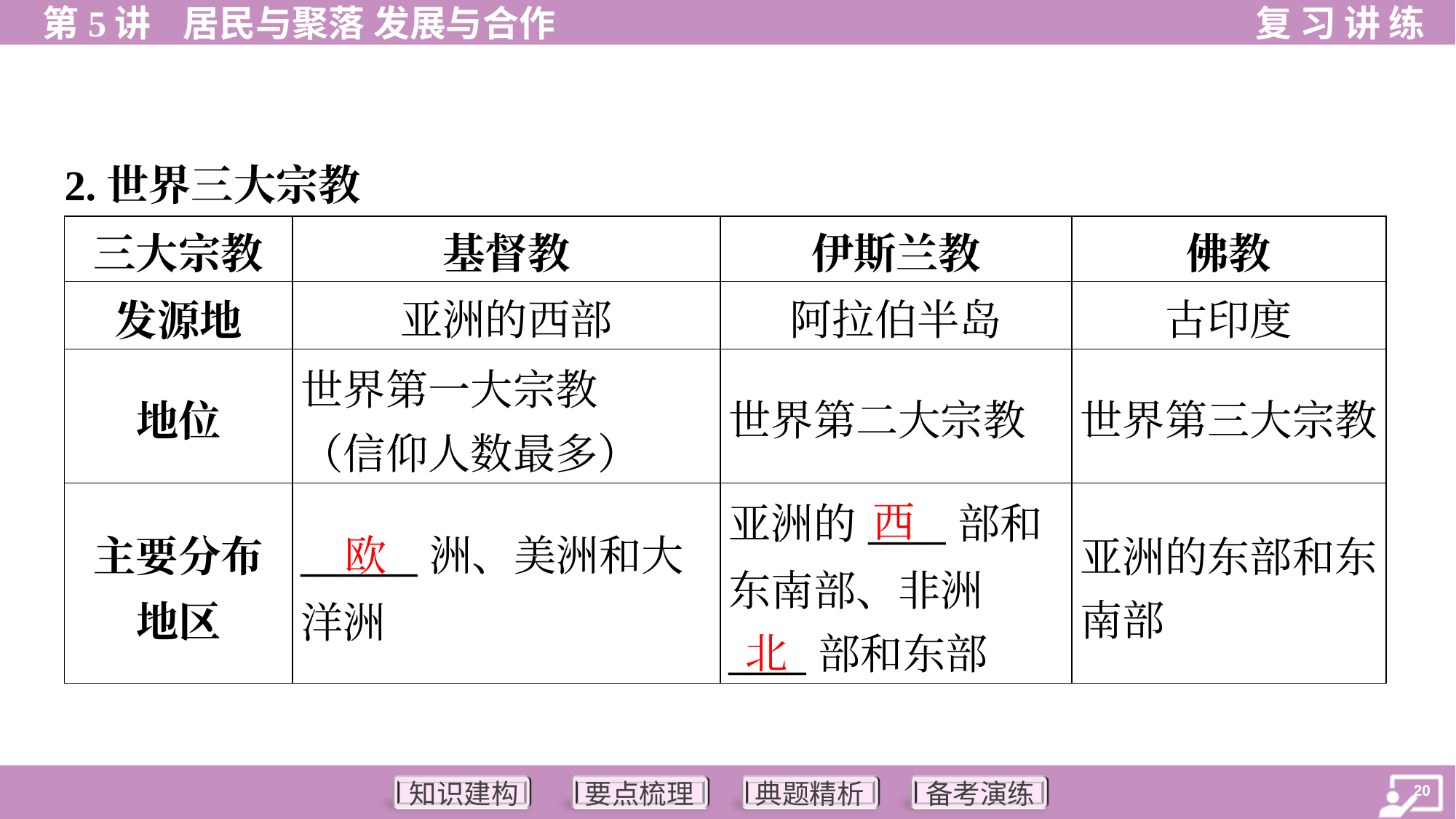

2.世界三大宗教
| 三大宗教 | 基督教 | 伊斯兰教 | 佛教 |
| --- | --- | --- | --- |
| 发源地 | 亚洲的西部 | 阿拉伯半岛 | 古印度 |
| 地位 | 世界第一大宗教 （信仰人数最多） | 世界第二大宗教 | 世界第三大宗教 |
| 主要分布 地区 | \_\_\_\_\_\_洲、美洲和大洋洲 | 亚洲的\_\_\_\_部和 东南部、非洲 \_\_\_\_部和东部 | 亚洲的东部和东 南部 |
西
欧
北